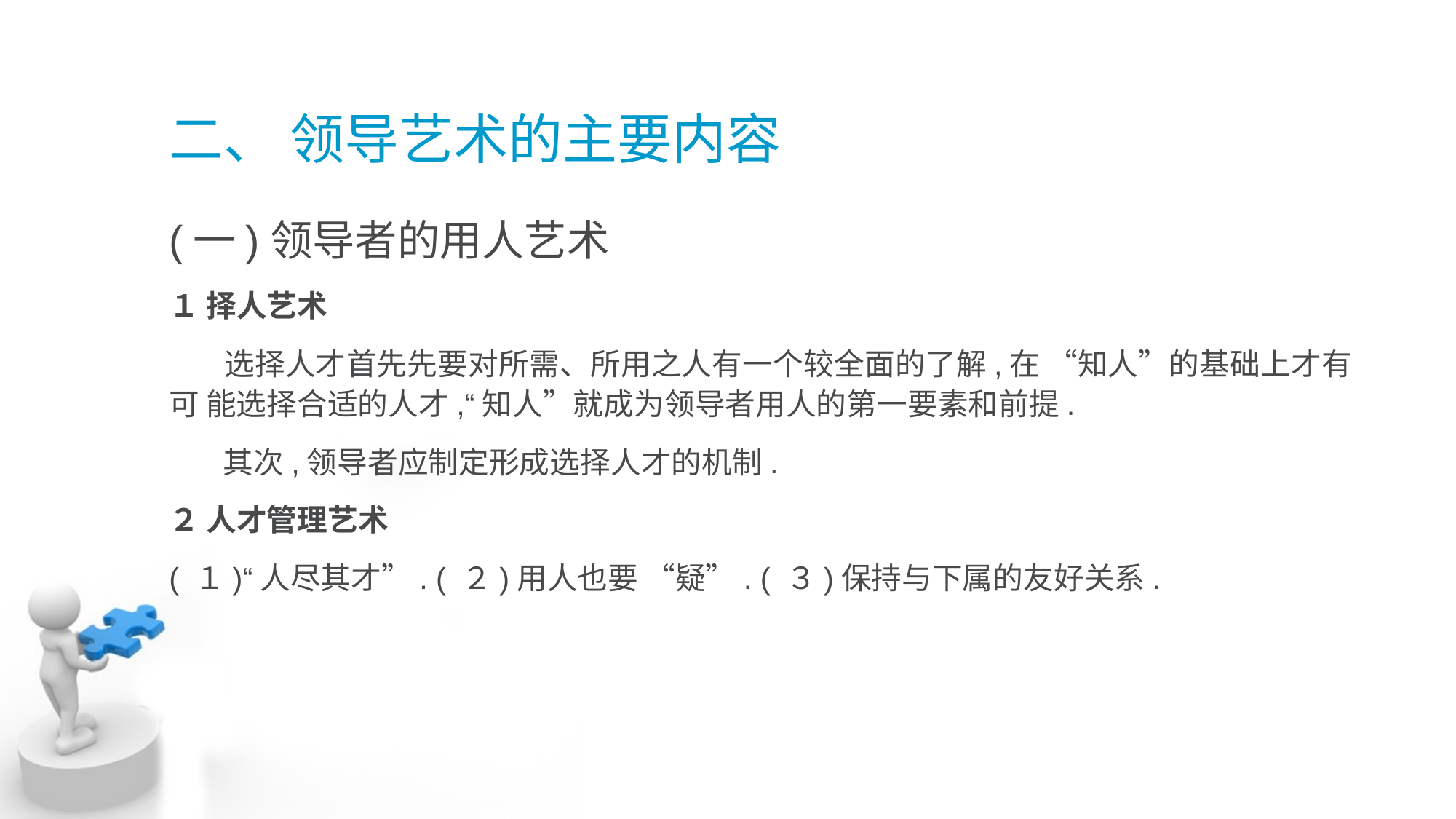

# 二、 领导艺术的主要内容
(一)领导者的用人艺术
１ 择人艺术
       选择人才首先先要对所需、所用之人有一个较全面的了解,在 “知人”的基础上才有可 能选择合适的人才,“知人”就成为领导者用人的第一要素和前提.
       其次,领导者应制定形成选择人才的机制.
２ 人才管理艺术
( １)“人尽其才”. ( ２)用人也要 “疑”. ( ３)保持与下属的友好关系.